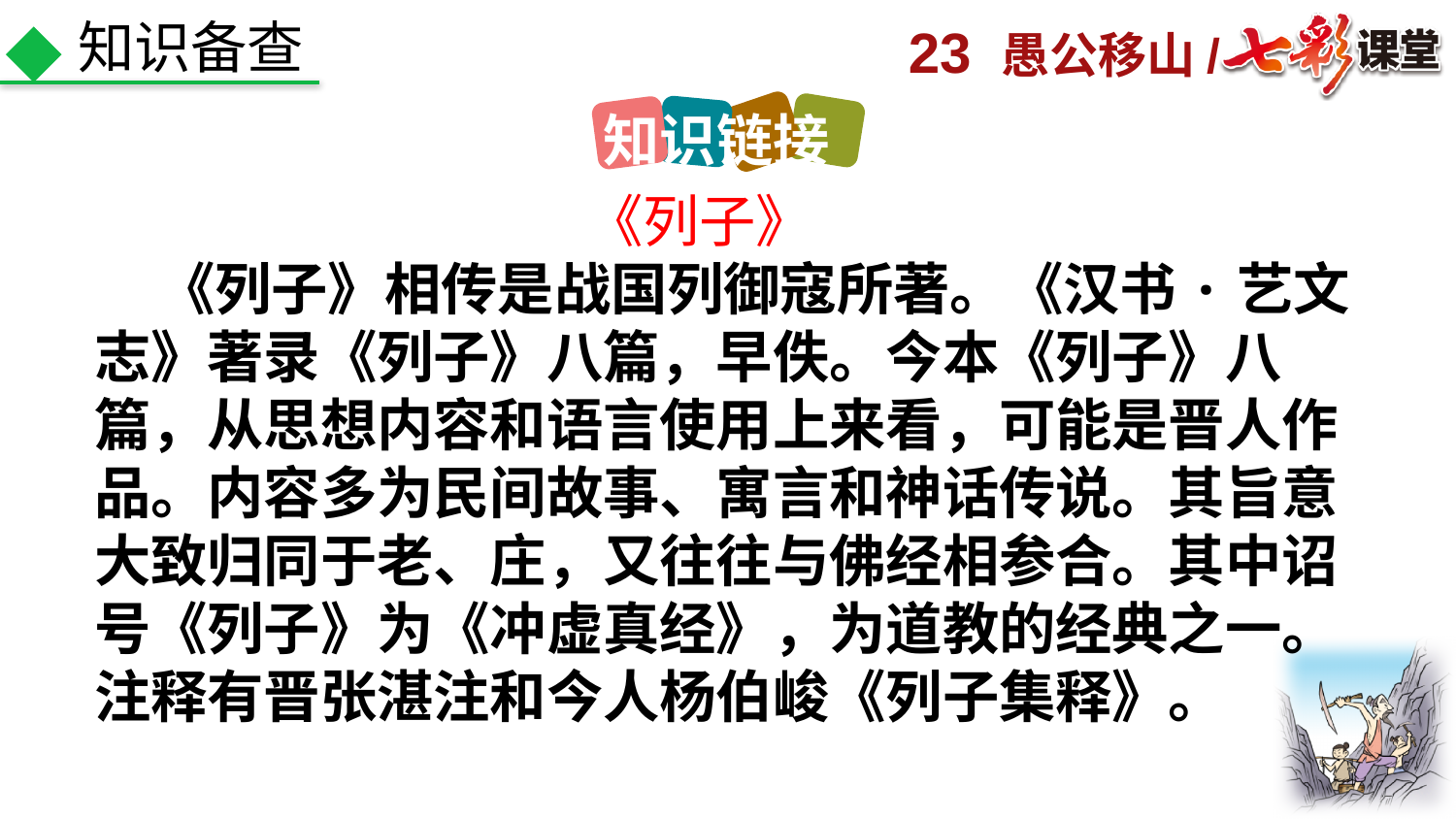

知识备查

知识链接

《列子》
    《列子》相传是战国列御寇所著。《汉书·艺文志》著录《列子》八篇，早佚。今本《列子》八篇，从思想内容和语言使用上来看，可能是晋人作品。内容多为民间故事、寓言和神话传说。其旨意大致归同于老、庄，又往往与佛经相参合。其中诏号《列子》为《冲虚真经》，为道教的经典之一。注释有晋张湛注和今人杨伯峻《列子集释》。